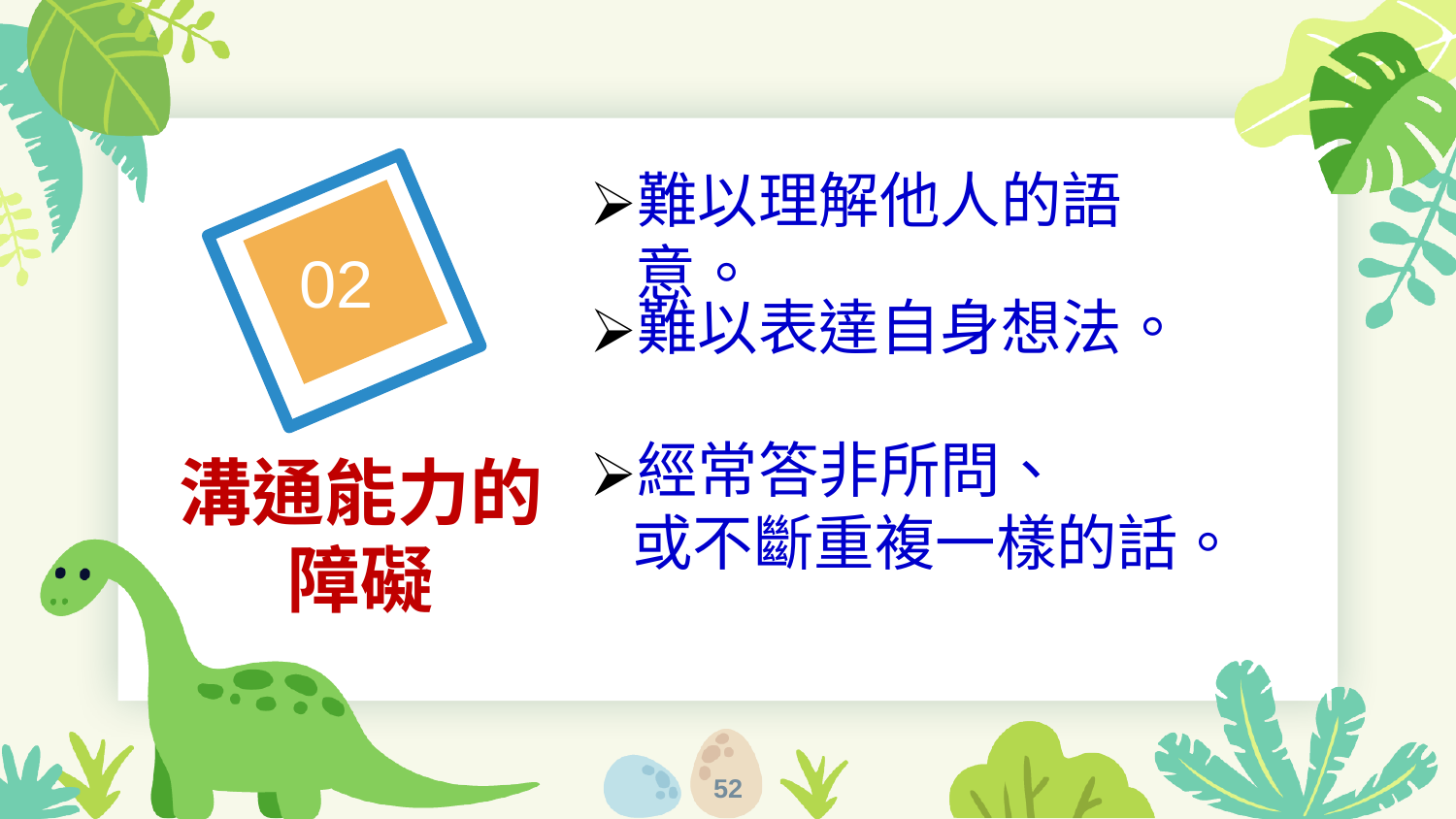

難以理解他人的語意。

02
難以表達自身想法。
經常答非所問、
  或不斷重複一樣的話。
溝通能力的障礙
52